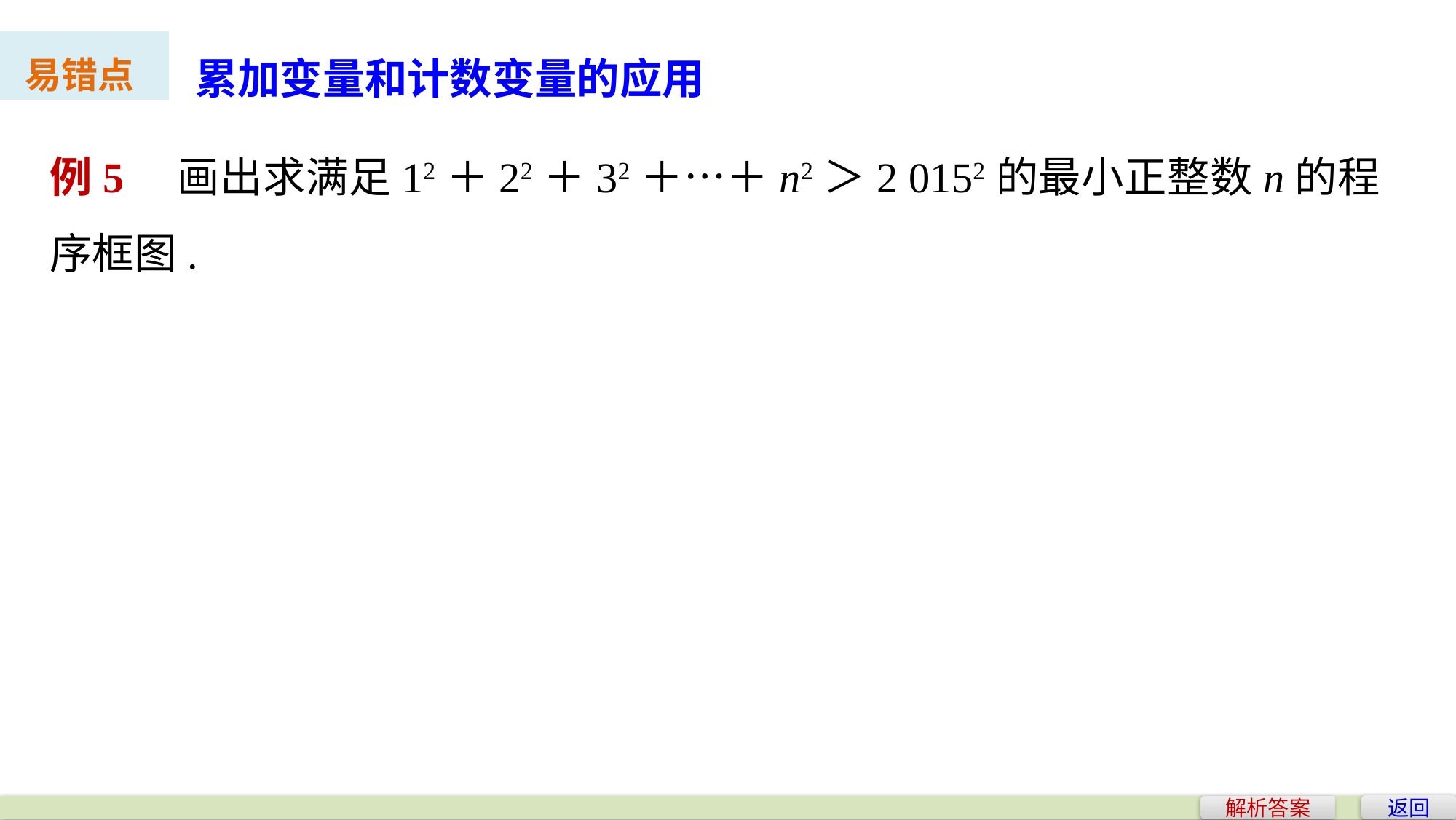

累加变量和计数变量的应用

易错点
例5　画出求满足12＋22＋32＋…＋n2＞2 0152的最小正整数n的程序框图.
返回
解析答案